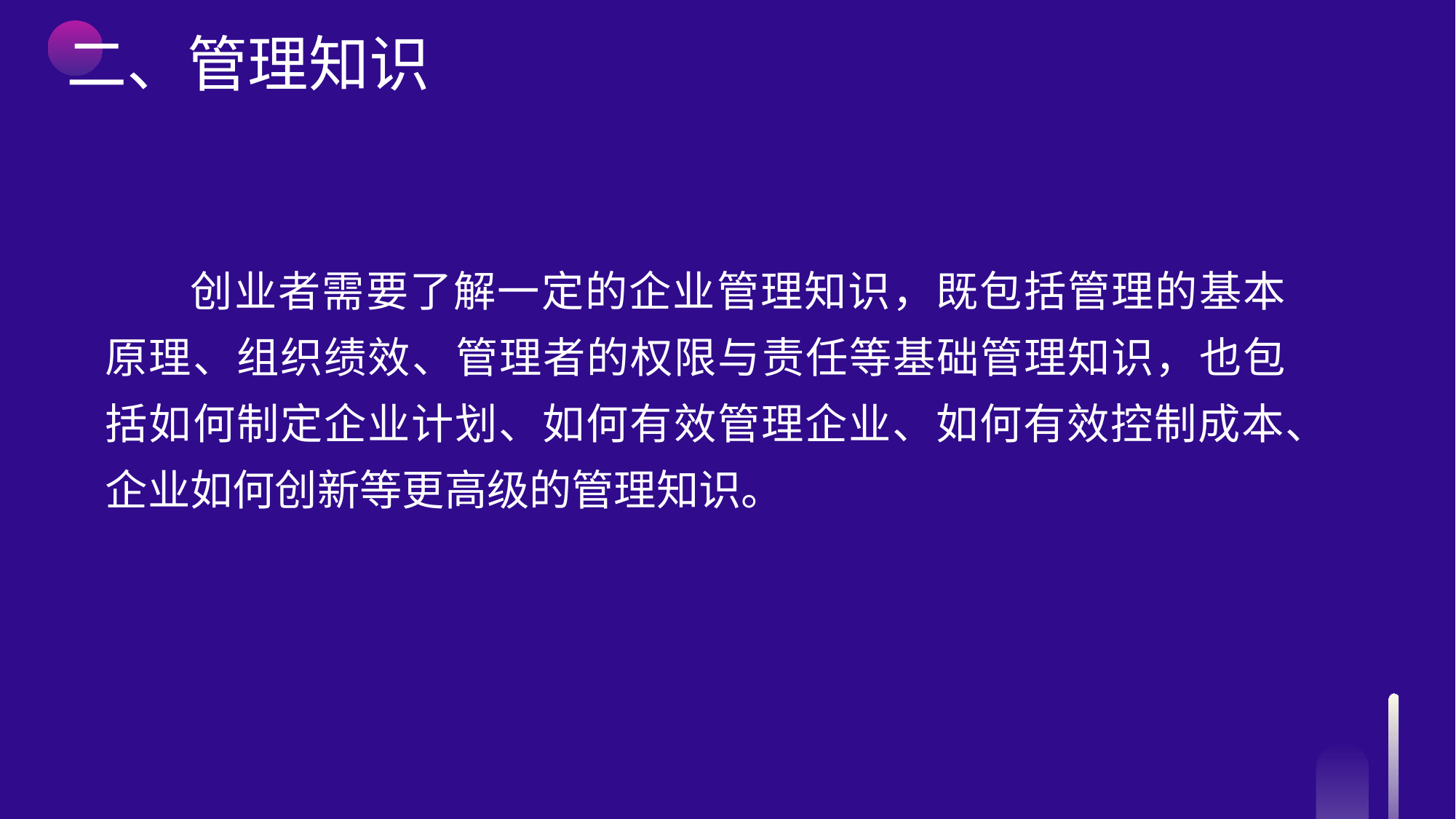

二、管理知识

创业者需要了解一定的企业管理知识，既包括管理的基本原理、组织绩效、管理者的权限与责任等基础管理知识，也包括如何制定企业计划、如何有效管理企业、如何有效控制成本、企业如何创新等更高级的管理知识。